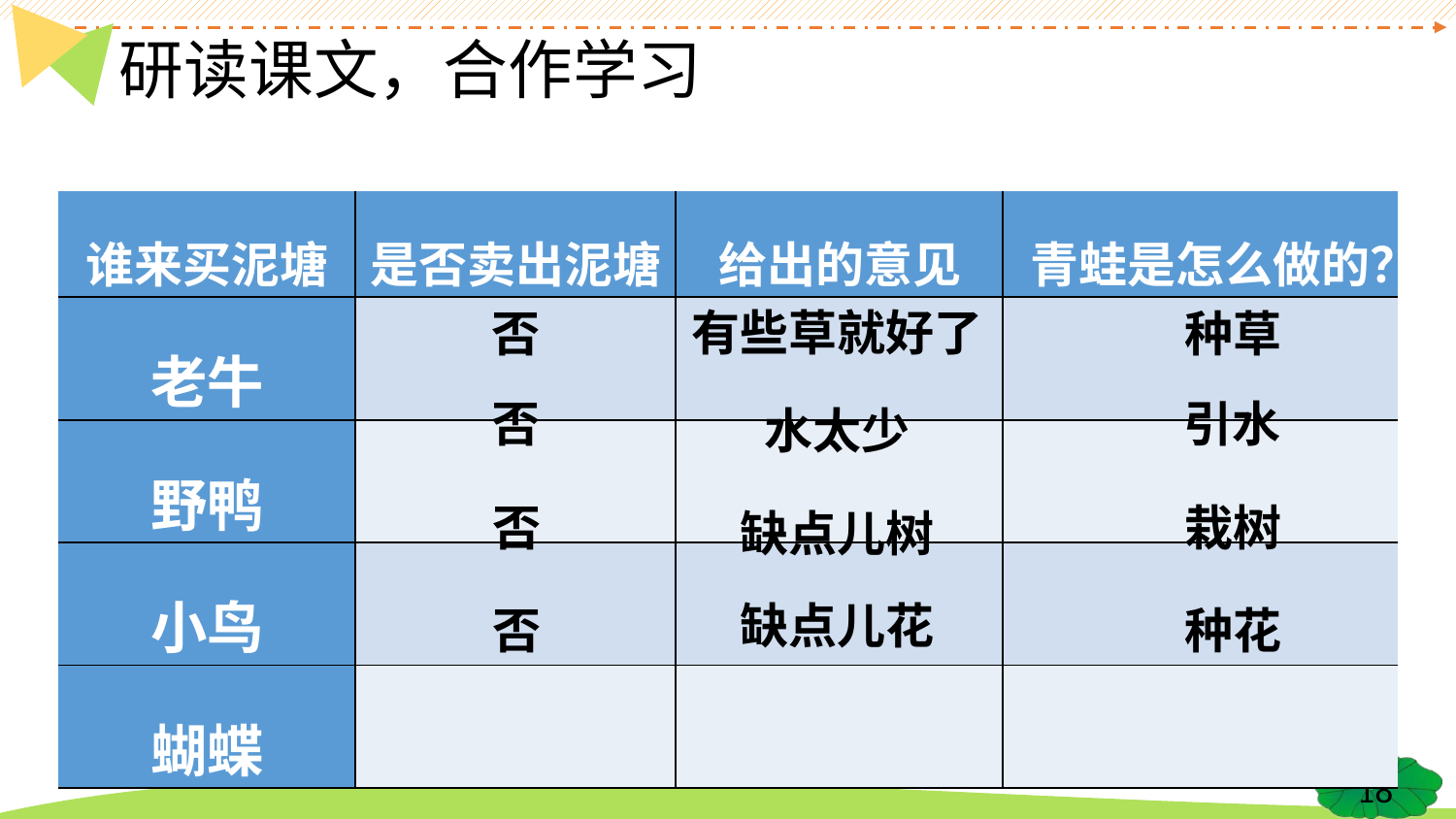

# 研读课文，合作学习
| 谁来买泥塘 | 是否卖出泥塘 | 给出的意见 | 青蛙是怎么做的？ |
| --- | --- | --- | --- |
| 老牛 |  |  |  |
| 野鸭 |  |  |  |
| 小鸟 |  |  |  |
| 蝴蝶 |  |  |  |
有些草就好了
否
种草
否
引水
水太少
否
栽树
缺点儿树
缺点儿花
否
种花